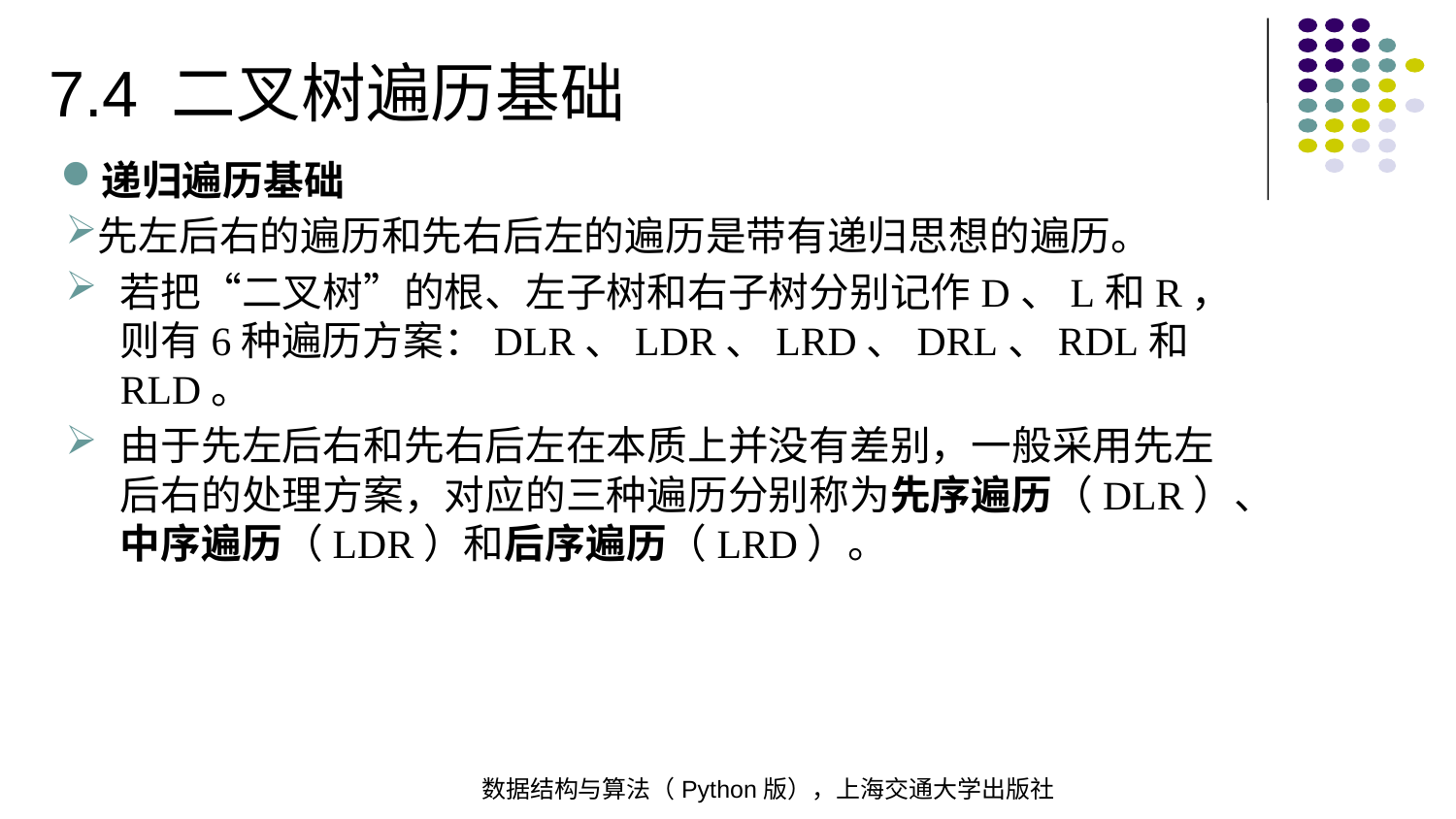

7.4 二叉树遍历基础
递归遍历基础
先左后右的遍历和先右后左的遍历是带有递归思想的遍历。
若把“二叉树”的根、左子树和右子树分别记作D、L和R，则有6种遍历方案：DLR、LDR、LRD、DRL、RDL和RLD。
由于先左后右和先右后左在本质上并没有差别，一般采用先左后右的处理方案，对应的三种遍历分别称为先序遍历（DLR）、中序遍历（LDR）和后序遍历（LRD）。